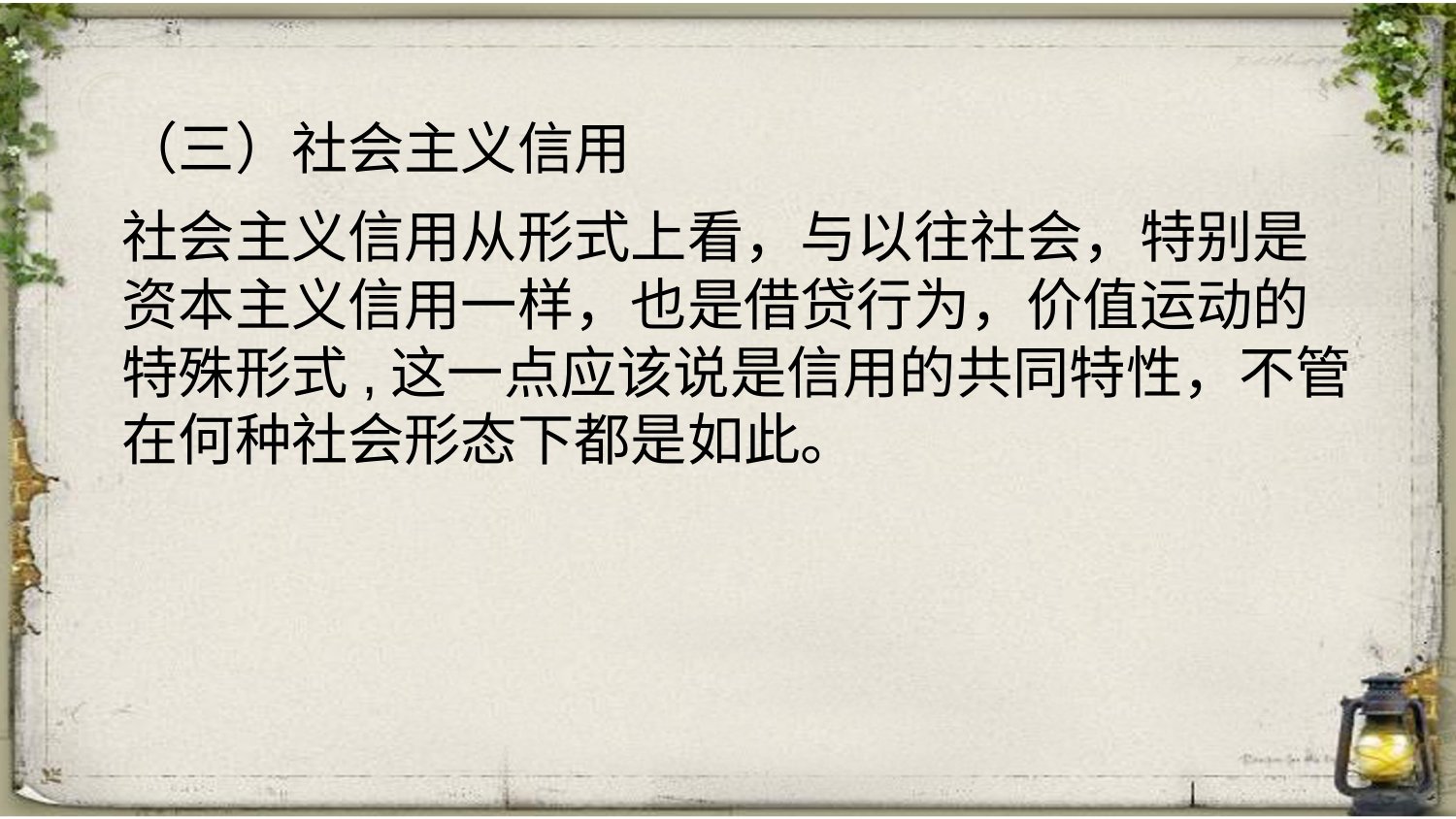

（三）社会主义信用
社会主义信用从形式上看，与以往社会，特别是资本主义信用一样，也是借贷行为，价值运动的特殊形式,这一点应该说是信用的共同特性，不管在何种社会形态下都是如此。